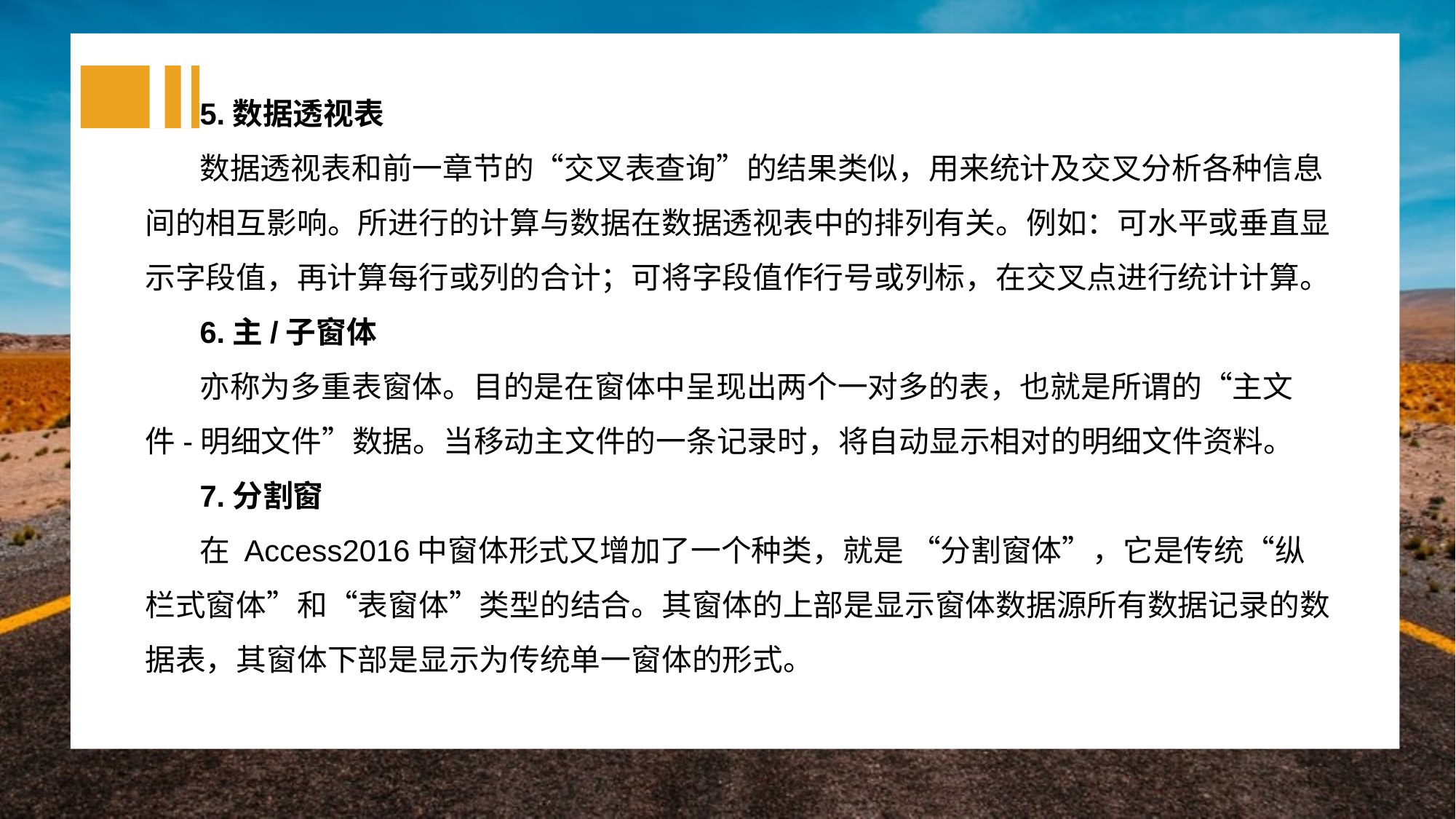

5.数据透视表
数据透视表和前一章节的“交叉表查询”的结果类似，用来统计及交叉分析各种信息间的相互影响。所进行的计算与数据在数据透视表中的排列有关。例如：可水平或垂直显示字段值，再计算每行或列的合计；可将字段值作行号或列标，在交叉点进行统计计算。
6.主/子窗体
亦称为多重表窗体。目的是在窗体中呈现出两个一对多的表，也就是所谓的“主文件-明细文件”数据。当移动主文件的一条记录时，将自动显示相对的明细文件资料。
7.分割窗
在 Access2016中窗体形式又增加了一个种类，就是 “分割窗体”，它是传统“纵栏式窗体”和“表窗体”类型的结合。其窗体的上部是显示窗体数据源所有数据记录的数据表，其窗体下部是显示为传统单一窗体的形式。